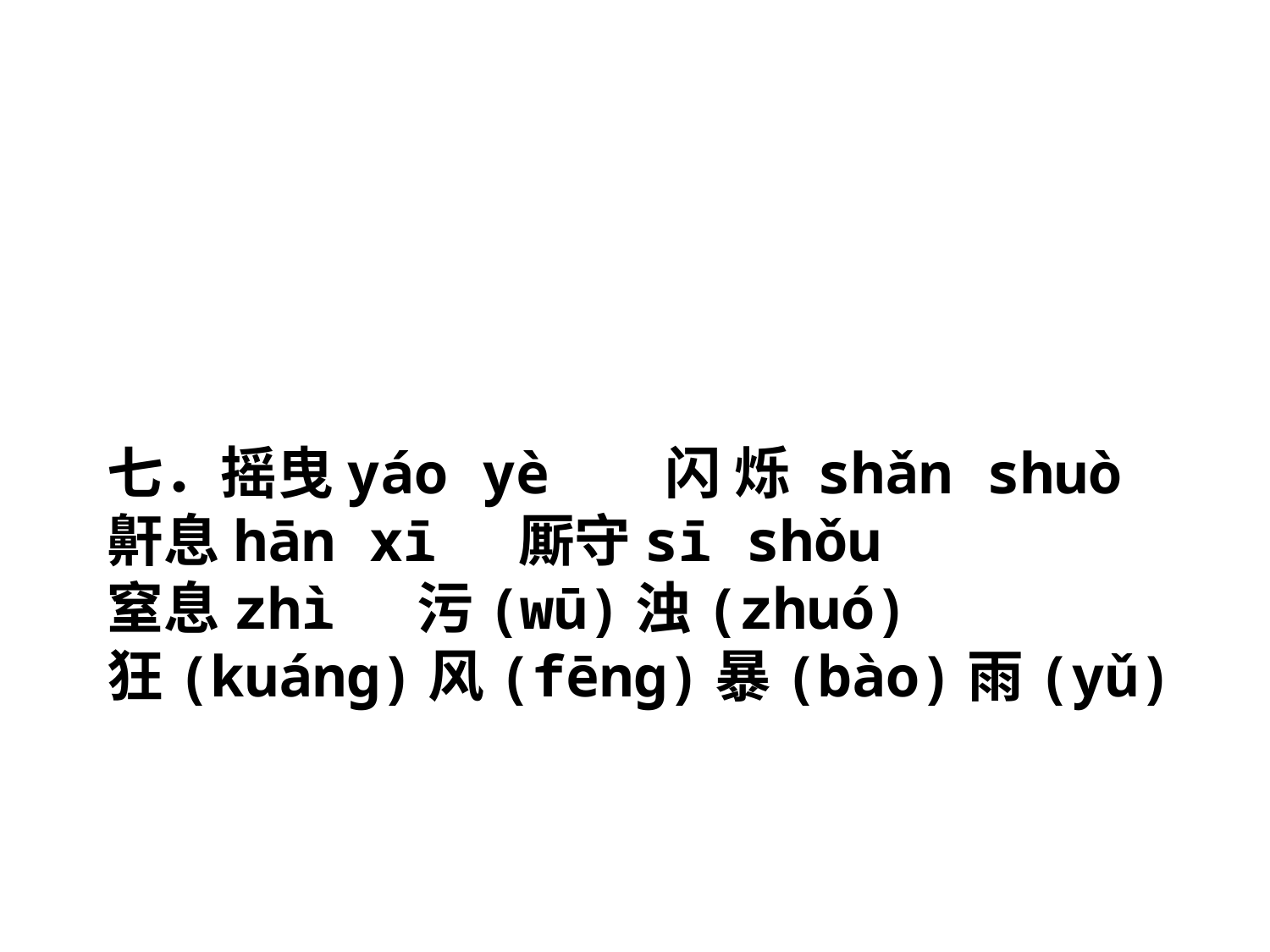

七．摇曳yáo yè   闪 烁 shǎn shuò
鼾息hān xī  厮守sī shǒu
窒息zhì  污(wū)浊(zhuó)
狂(kuáng)风(fēng)暴(bào)雨(yǔ)